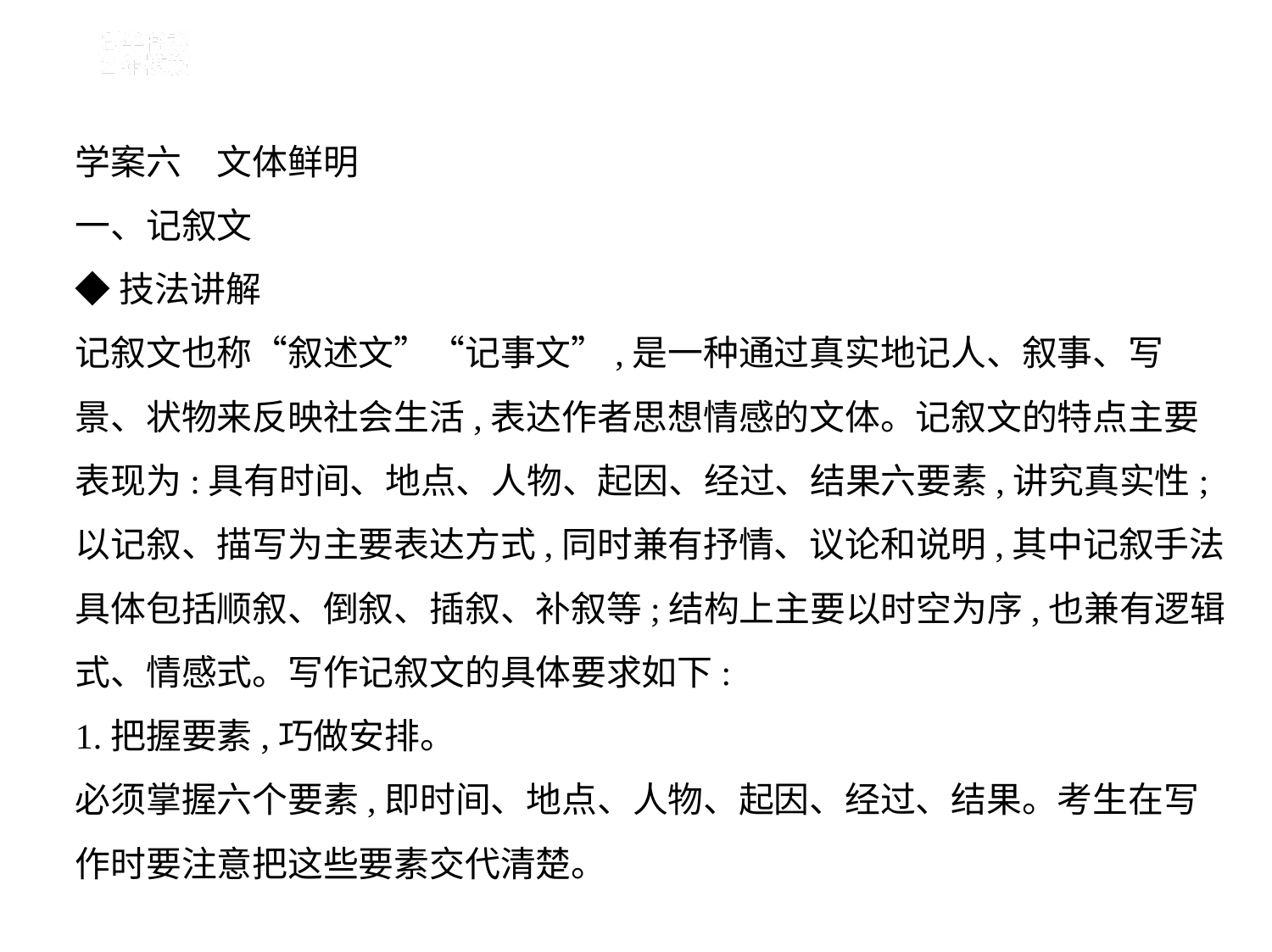

学案六　文体鲜明
一、记叙文
◆技法讲解
记叙文也称“叙述文”“记事文”,是一种通过真实地记人、叙事、写
景、状物来反映社会生活,表达作者思想情感的文体。记叙文的特点主要
表现为:具有时间、地点、人物、起因、经过、结果六要素,讲究真实性;
以记叙、描写为主要表达方式,同时兼有抒情、议论和说明,其中记叙手法
具体包括顺叙、倒叙、插叙、补叙等;结构上主要以时空为序,也兼有逻辑
式、情感式。写作记叙文的具体要求如下:
1.把握要素,巧做安排。
必须掌握六个要素,即时间、地点、人物、起因、经过、结果。考生在写
作时要注意把这些要素交代清楚。